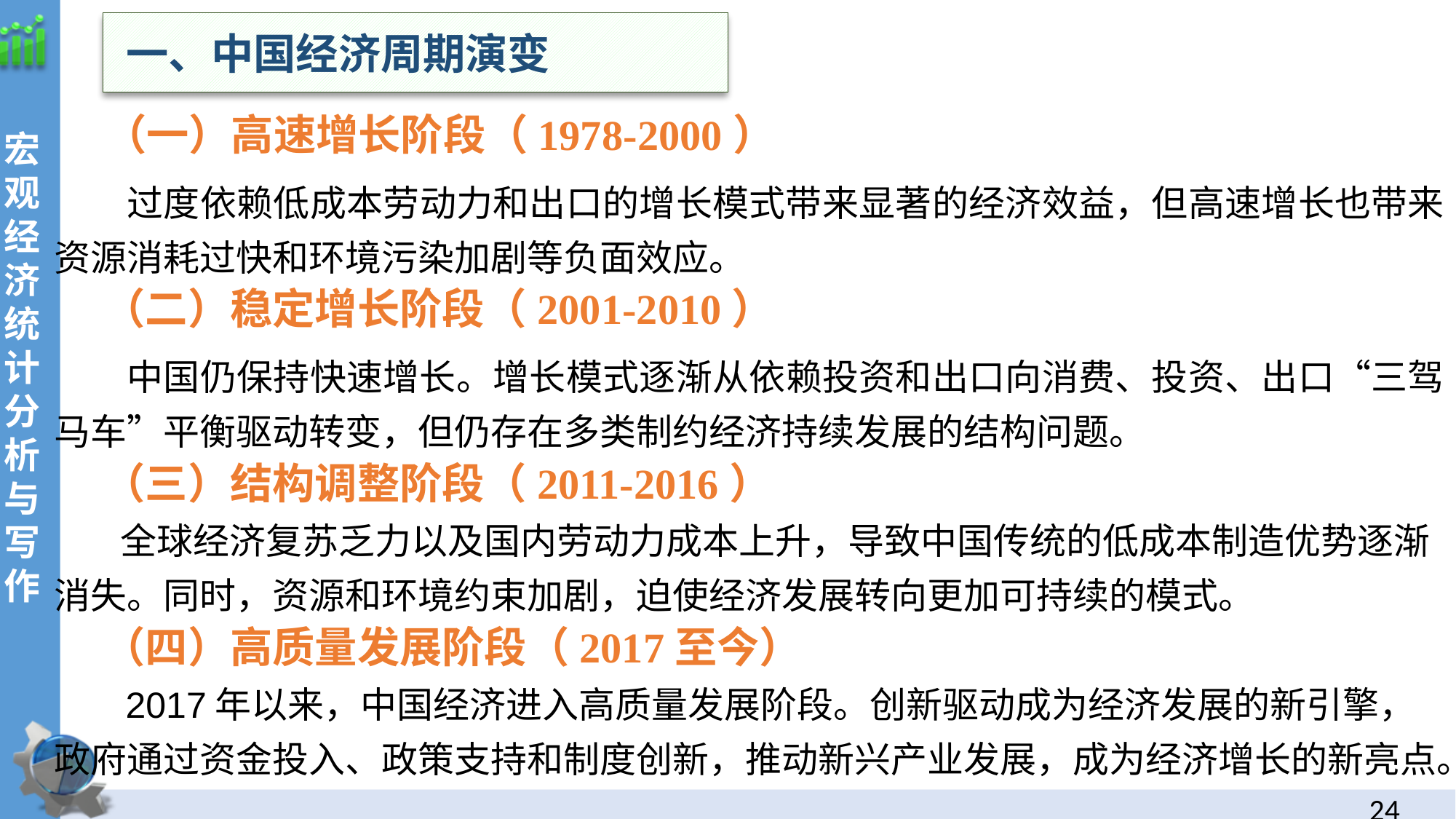

一、中国经济周期演变

     （一）高速增长阶段（1978-2000）
    过度依赖低成本劳动力和出口的增长模式带来显著的经济效益，但高速增长也带来资源消耗过快和环境污染加剧等负面效应。
    （二）稳定增长阶段（2001-2010）
    中国仍保持快速增长。增长模式逐渐从依赖投资和出口向消费、投资、出口“三驾马车”平衡驱动转变，但仍存在多类制约经济持续发展的结构问题。
    （三）结构调整阶段（2011-2016）
       全球经济复苏乏力以及国内劳动力成本上升，导致中国传统的低成本制造优势逐渐消失。同时，资源和环境约束加剧，迫使经济发展转向更加可持续的模式。
    （四）高质量发展阶段（2017至今）
       2017年以来，中国经济进入高质量发展阶段。创新驱动成为经济发展的新引擎，政府通过资金投入、政策支持和制度创新，推动新兴产业发展，成为经济增长的新亮点。

24